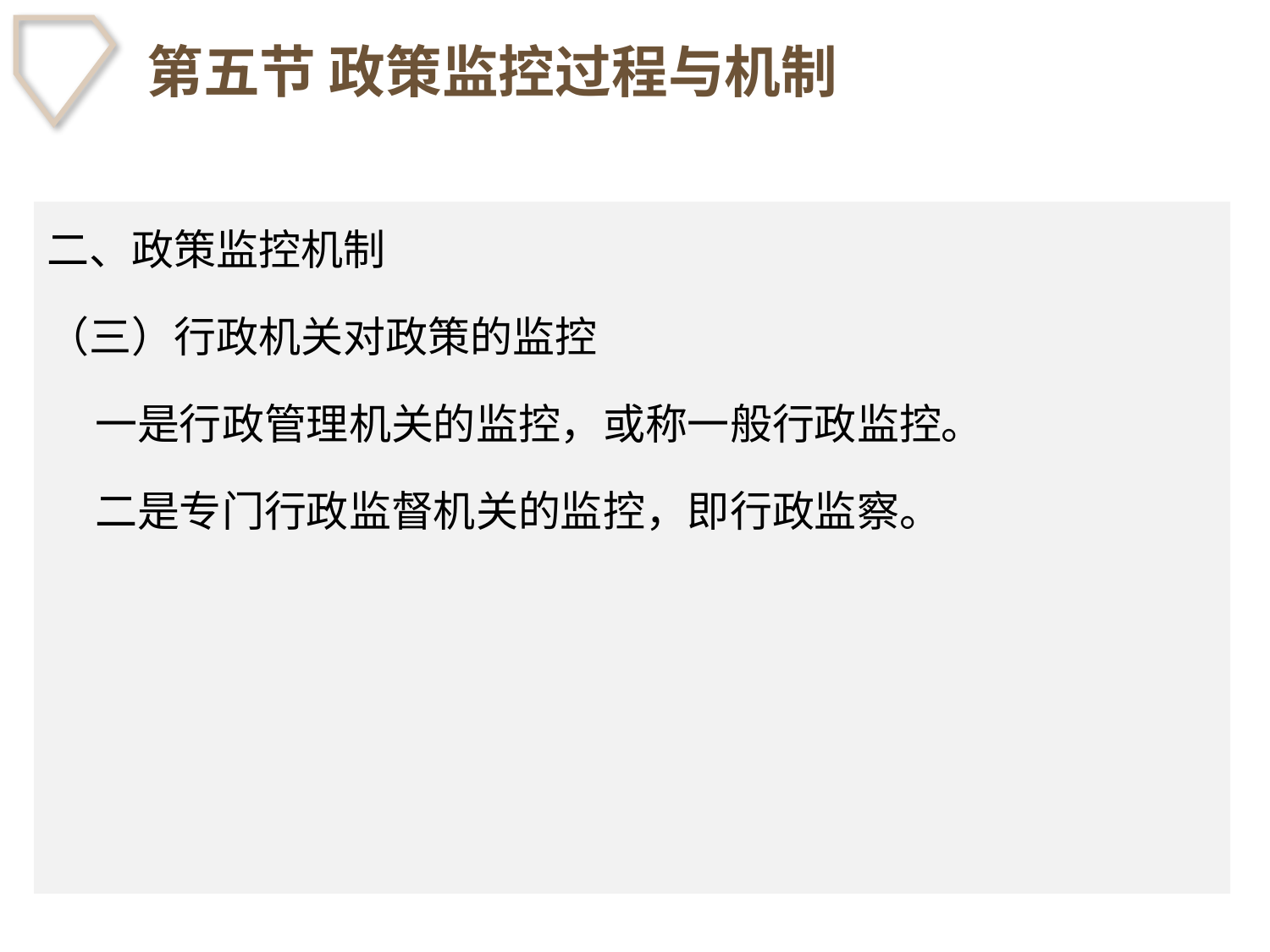

# 第五节 政策监控过程与机制
二、政策监控机制
（三）行政机关对政策的监控
    一是行政管理机关的监控，或称一般行政监控。
    二是专门行政监督机关的监控，即行政监察。